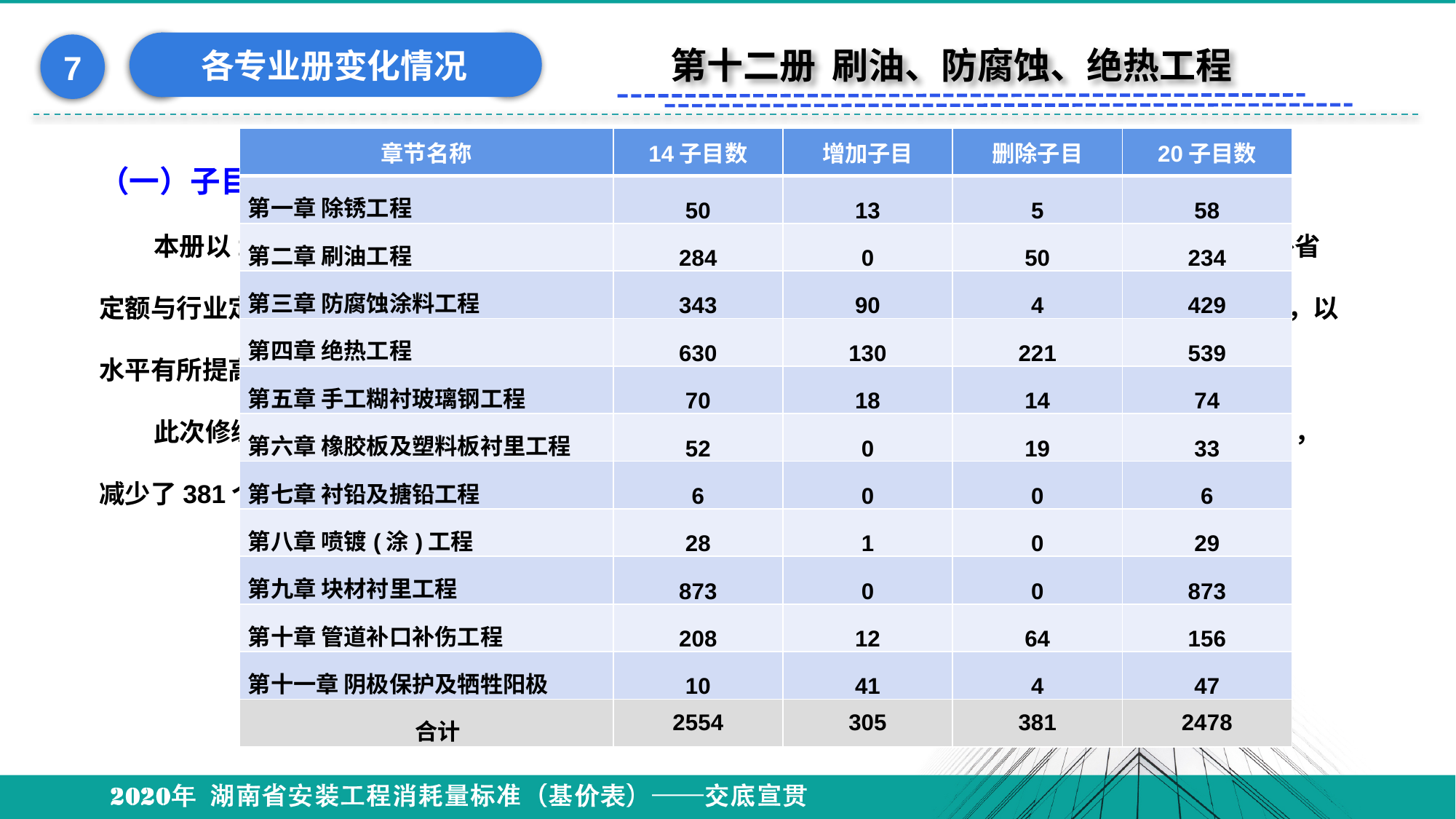

各专业册变化情况

7
第十二册  刷油、防腐蚀、绝热工程
（一）子目变化情况
本册以14定额和15全统定额为基础，广泛调查了施工现场及建设单位造价工作人员，同时也参考外省定额与行业定额，根据各方反馈意见和建议，以调研资料、测算数据为参考修订编制。新修编的耗量标准，以水平有所提高且能更大程度反映市场，满足工程实际需要为宗旨而设置项目。
此次修编后，共设11章，118节，定额子目2748个，相对2014安装定额，增加了305个定额子目，减少了381个定额子目。
| 章节名称 | 14子目数 | 增加子目 | 删除子目 | 20子目数 |
| --- | --- | --- | --- | --- |
| 第一章 除锈工程 | 50 | 13 | 5 | 58 |
| 第二章 刷油工程 | 284 | 0 | 50 | 234 |
| 第三章 防腐蚀涂料工程 | 343 | 90 | 4 | 429 |
| 第四章 绝热工程 | 630 | 130 | 221 | 539 |
| 第五章 手工糊衬玻璃钢工程 | 70 | 18 | 14 | 74 |
| 第六章 橡胶板及塑料板衬里工程 | 52 | 0 | 19 | 33 |
| 第七章 衬铅及搪铅工程 | 6 | 0 | 0 | 6 |
| 第八章 喷镀(涂)工程 | 28 | 1 | 0 | 29 |
| 第九章 块材衬里工程 | 873 | 0 | 0 | 873 |
| 第十章 管道补口补伤工程 | 208 | 12 | 64 | 156 |
| 第十一章 阴极保护及牺牲阳极 | 10 | 41 | 4 | 47 |
| 合计 | 2554 | 305 | 381 | 2478 |